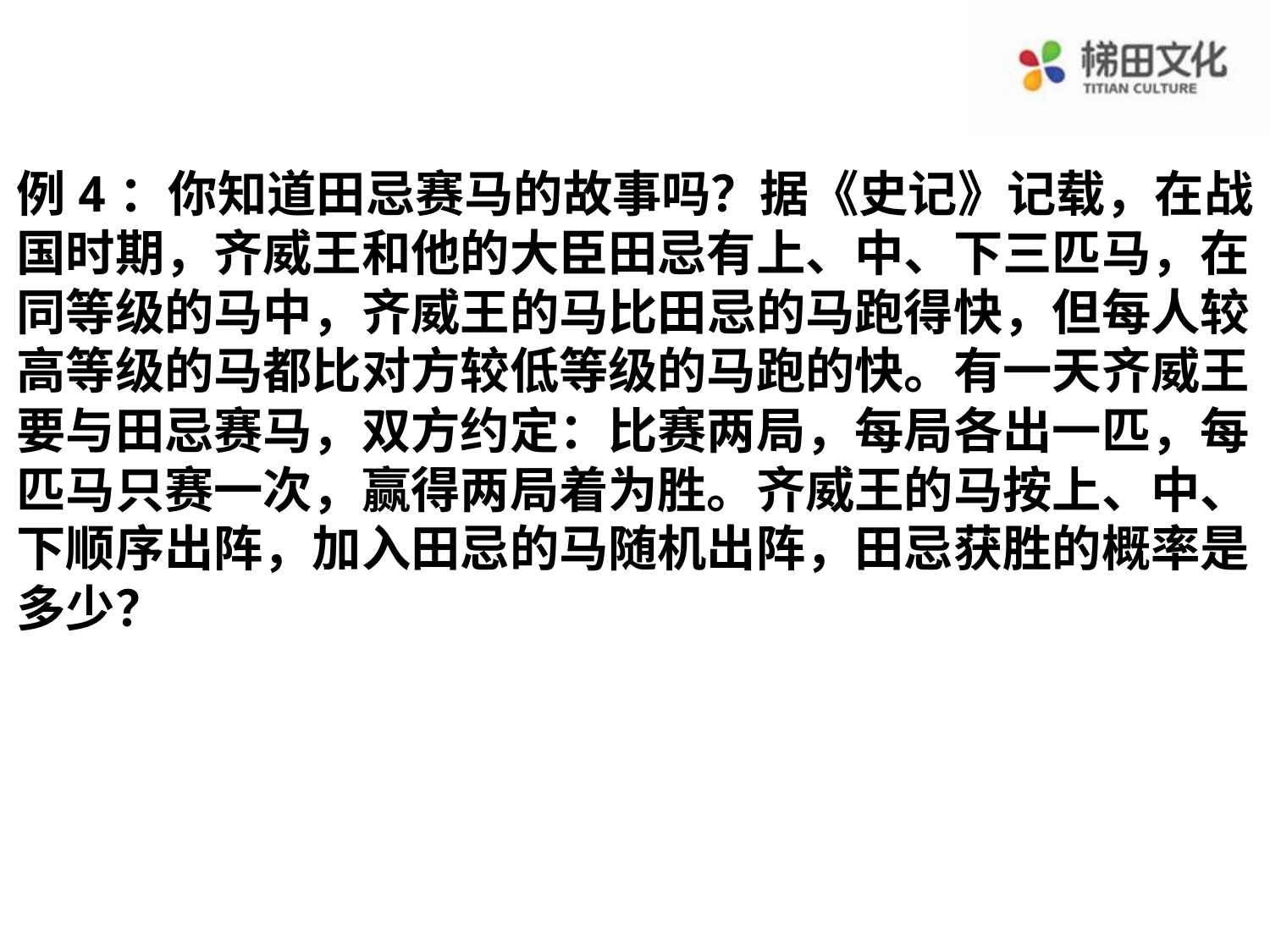

例4：你知道田忌赛马的故事吗？据《史记》记载，在战国时期，齐威王和他的大臣田忌有上、中、下三匹马，在同等级的马中，齐威王的马比田忌的马跑得快，但每人较高等级的马都比对方较低等级的马跑的快。有一天齐威王要与田忌赛马，双方约定：比赛两局，每局各出一匹，每匹马只赛一次，赢得两局着为胜。齐威王的马按上、中、下顺序出阵，加入田忌的马随机出阵，田忌获胜的概率是多少？